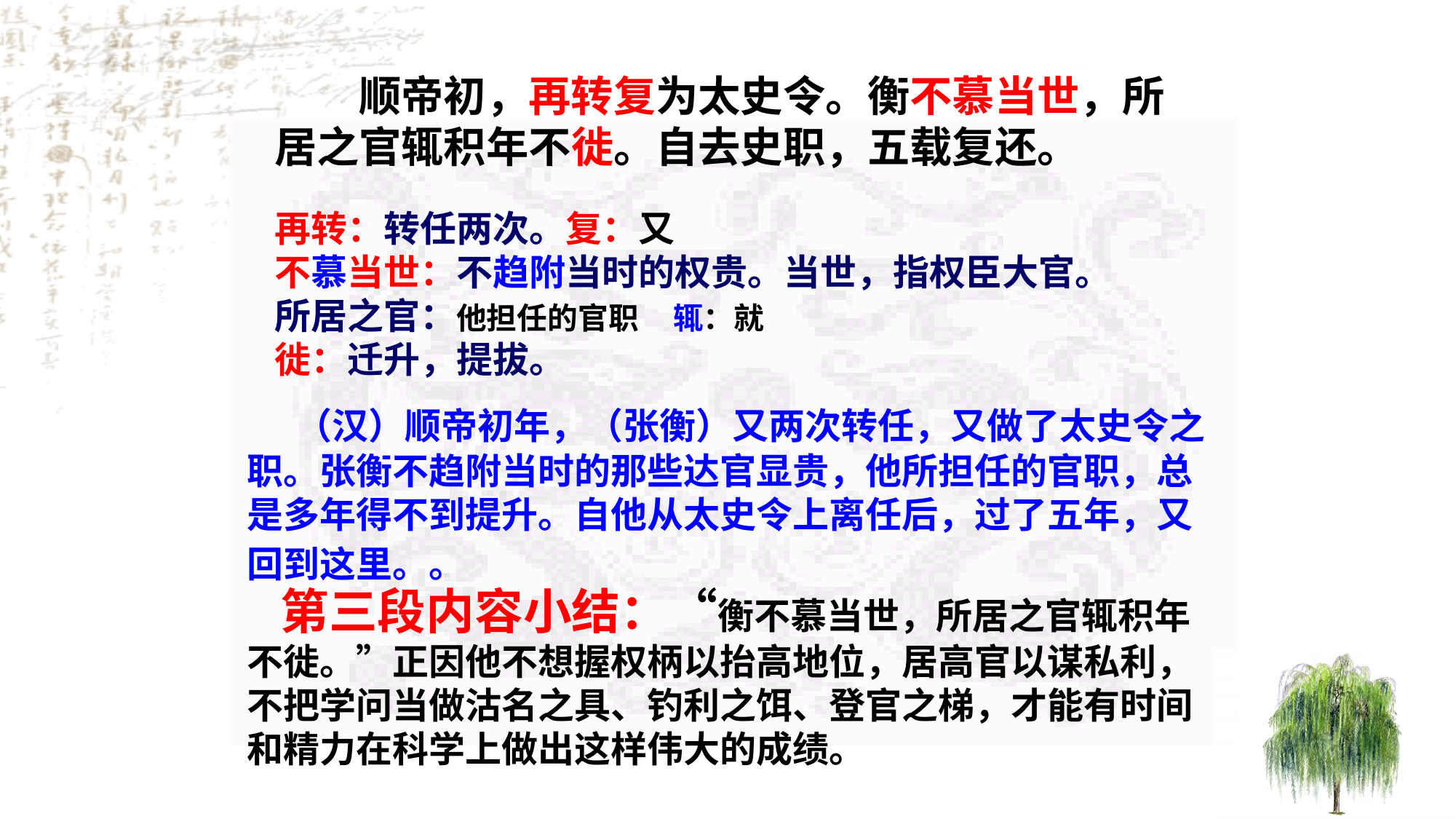

顺帝初，再转复为太史令。衡不慕当世，所居之官辄积年不徙。自去史职，五载复还。
再转：转任两次。复：又
不慕当世：不趋附当时的权贵。当世，指权臣大官。
所居之官：他担任的官职     辄：就
徙：迁升，提拔。
    （汉）顺帝初年，（张衡）又两次转任，又做了太史令之职。张衡不趋附当时的那些达官显贵，他所担任的官职，总是多年得不到提升。自他从太史令上离任后，过了五年，又回到这里。。
   第三段内容小结：“衡不慕当世，所居之官辄积年不徙。”正因他不想握权柄以抬高地位，居高官以谋私利，不把学问当做沽名之具、钓利之饵、登官之梯，才能有时间和精力在科学上做出这样伟大的成绩。